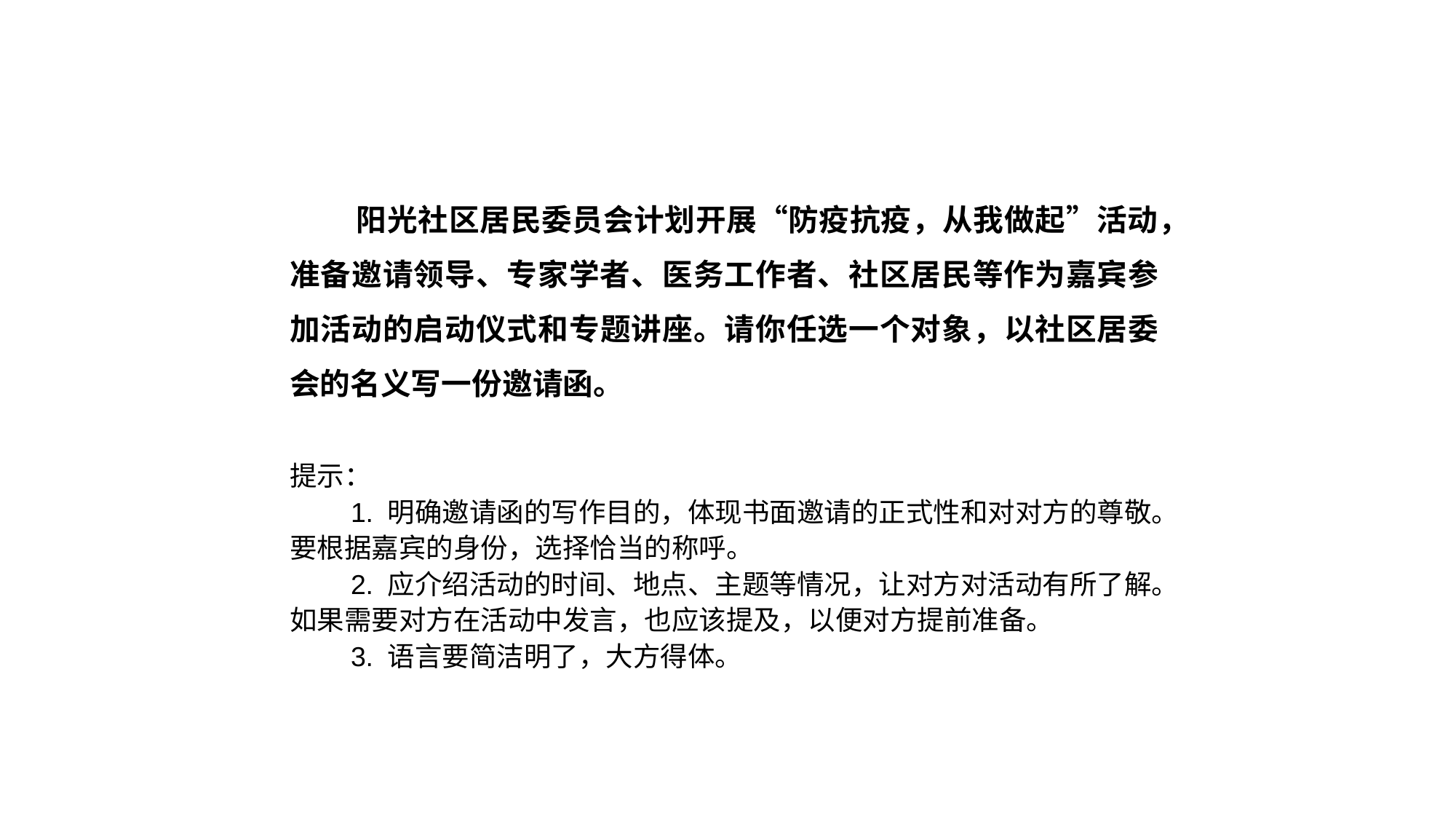

阳光社区居民委员会计划开展“防疫抗疫，从我做起”活动，准备邀请领导、专家学者、医务工作者、社区居民等作为嘉宾参加活动的启动仪式和专题讲座。请你任选一个对象，以社区居委会的名义写一份邀请函。

提示：
        1. 明确邀请函的写作目的，体现书面邀请的正式性和对对方的尊敬。要根据嘉宾的身份，选择恰当的称呼。
        2. 应介绍活动的时间、地点、主题等情况，让对方对活动有所了解。如果需要对方在活动中发言，也应该提及，以便对方提前准备。
        3. 语言要简洁明了，大方得体。